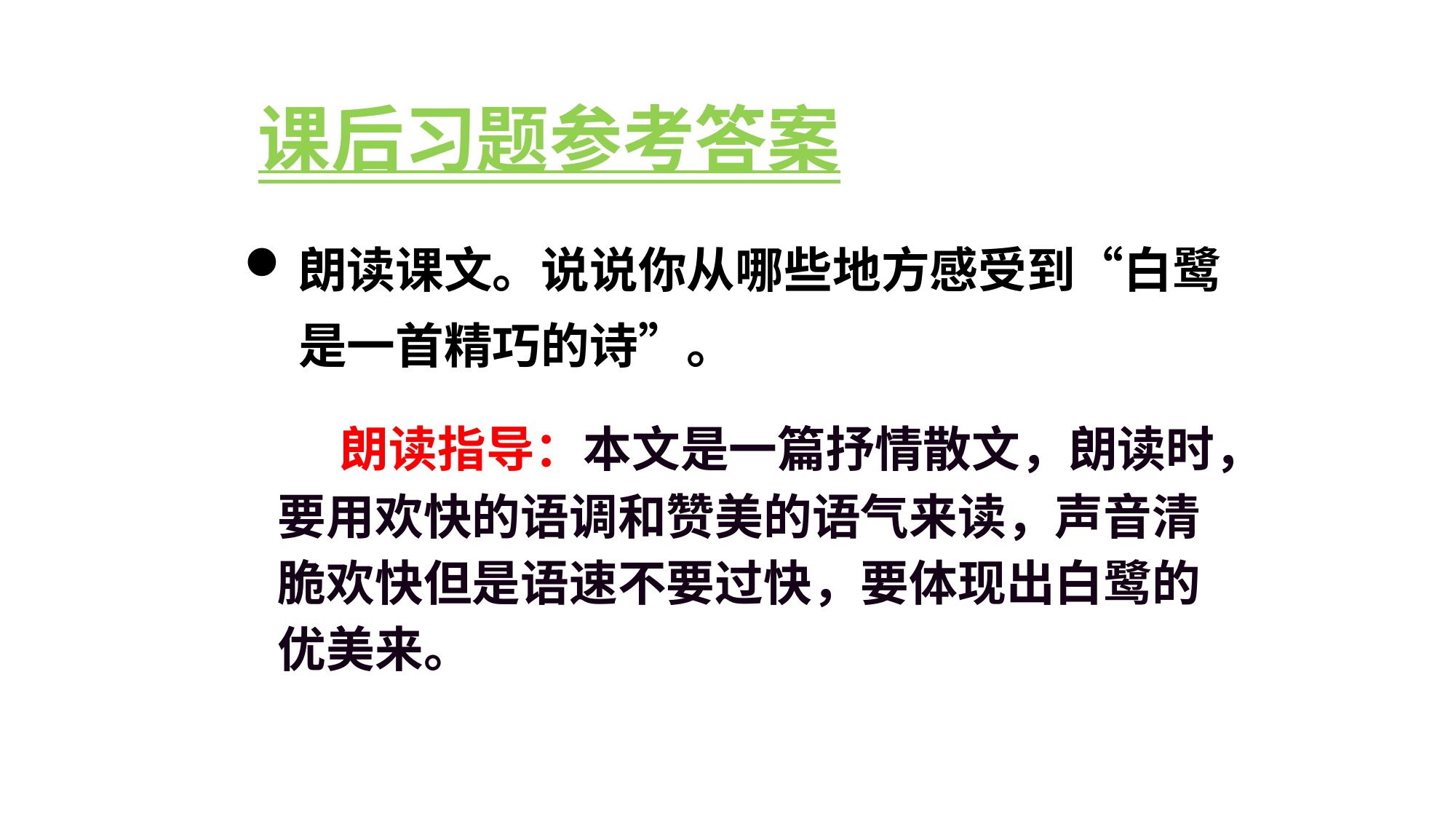

课后习题参考答案
朗读课文。说说你从哪些地方感受到“白鹭是一首精巧的诗”。
    朗读指导：本文是一篇抒情散文，朗读时，要用欢快的语调和赞美的语气来读，声音清脆欢快但是语速不要过快，要体现出白鹭的优美来。